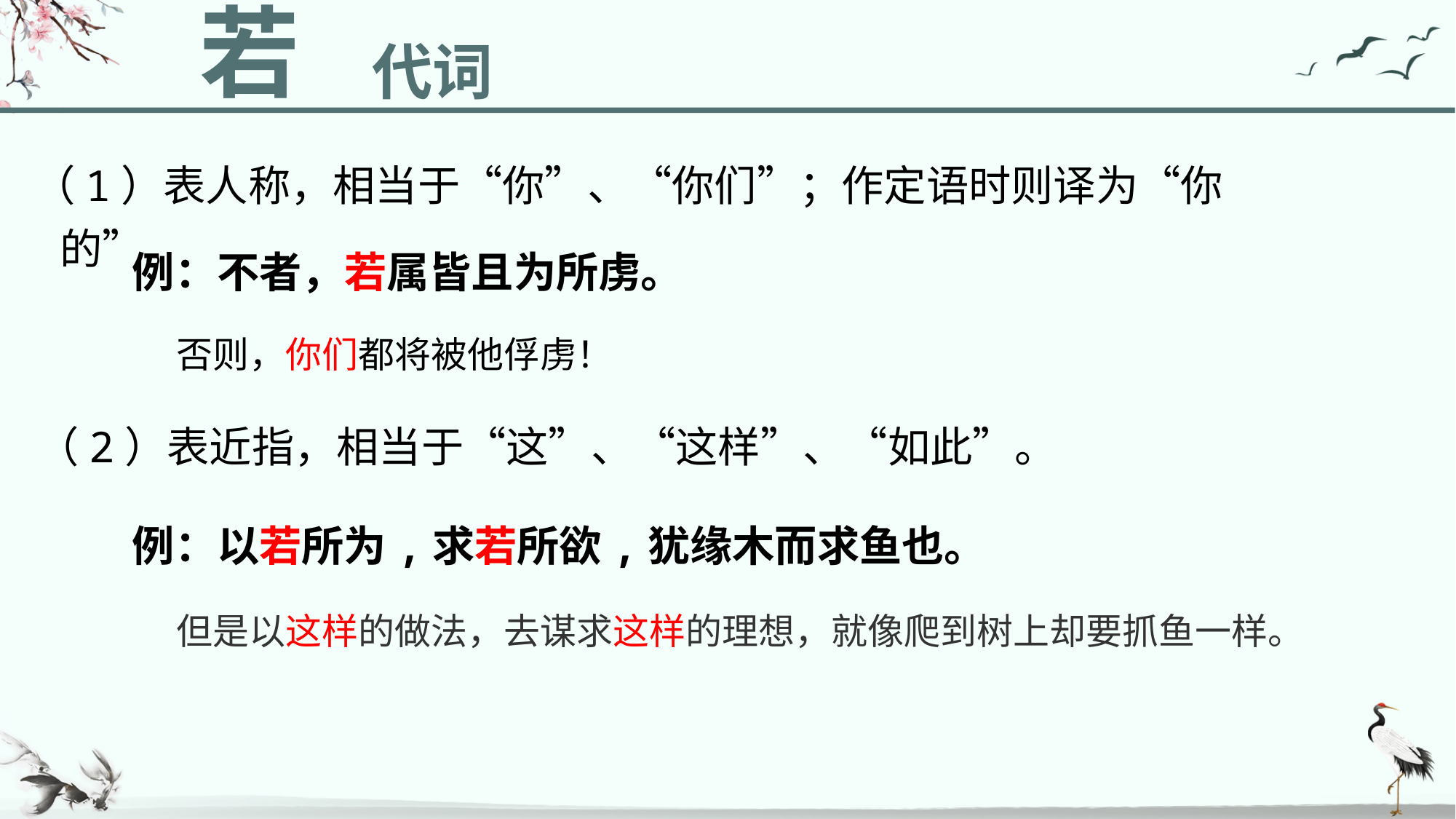

若

代词
（1）表人称，相当于“你”、“你们”；作定语时则译为“你的”。
例：不者，若属皆且为所虏。
否则，你们都将被他俘虏！
（2）表近指，相当于“这”、“这样”、“如此”。
例：以若所为,求若所欲,犹缘木而求鱼也。
但是以这样的做法，去谋求这样的理想，就像爬到树上却要抓鱼一样。